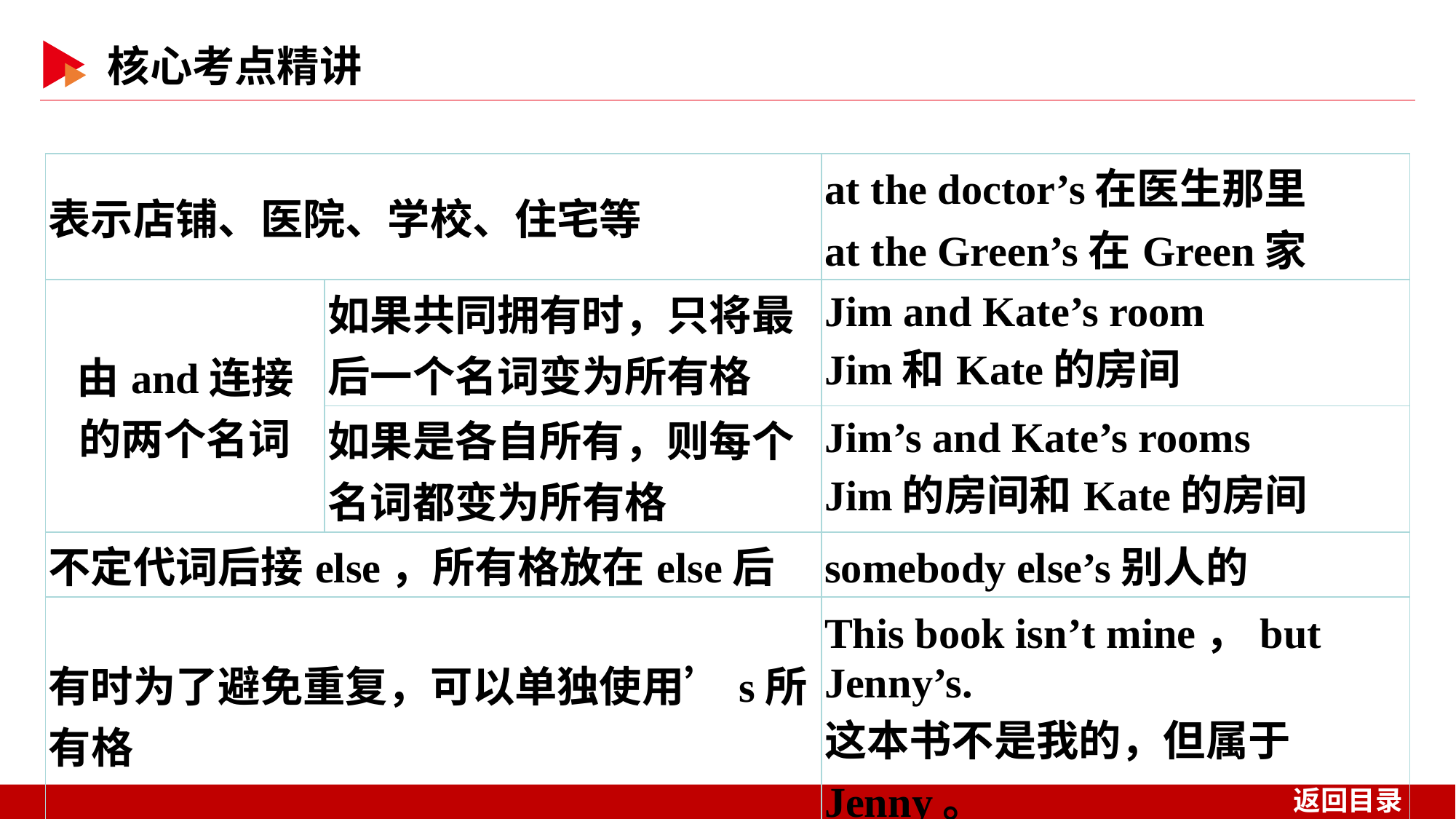

| 表示店铺、医院、学校、住宅等 |  | at the doctor’s在医生那里 at the Green’s在Green家 |
| --- | --- | --- |
| 由and连接 的两个名词 | 如果共同拥有时，只将最后一个名词变为所有格 | Jim and Kate’s room Jim和Kate的房间 |
|  | 如果是各自所有，则每个名词都变为所有格 | Jim’s and Kate’s rooms Jim的房间和Kate的房间 |
| 不定代词后接else，所有格放在else后 |  | somebody else’s别人的 |
| 有时为了避免重复，可以单独使用’s所有格 |  | This book isn’t mine，but Jenny’s. 这本书不是我的，但属于Jenny。 |